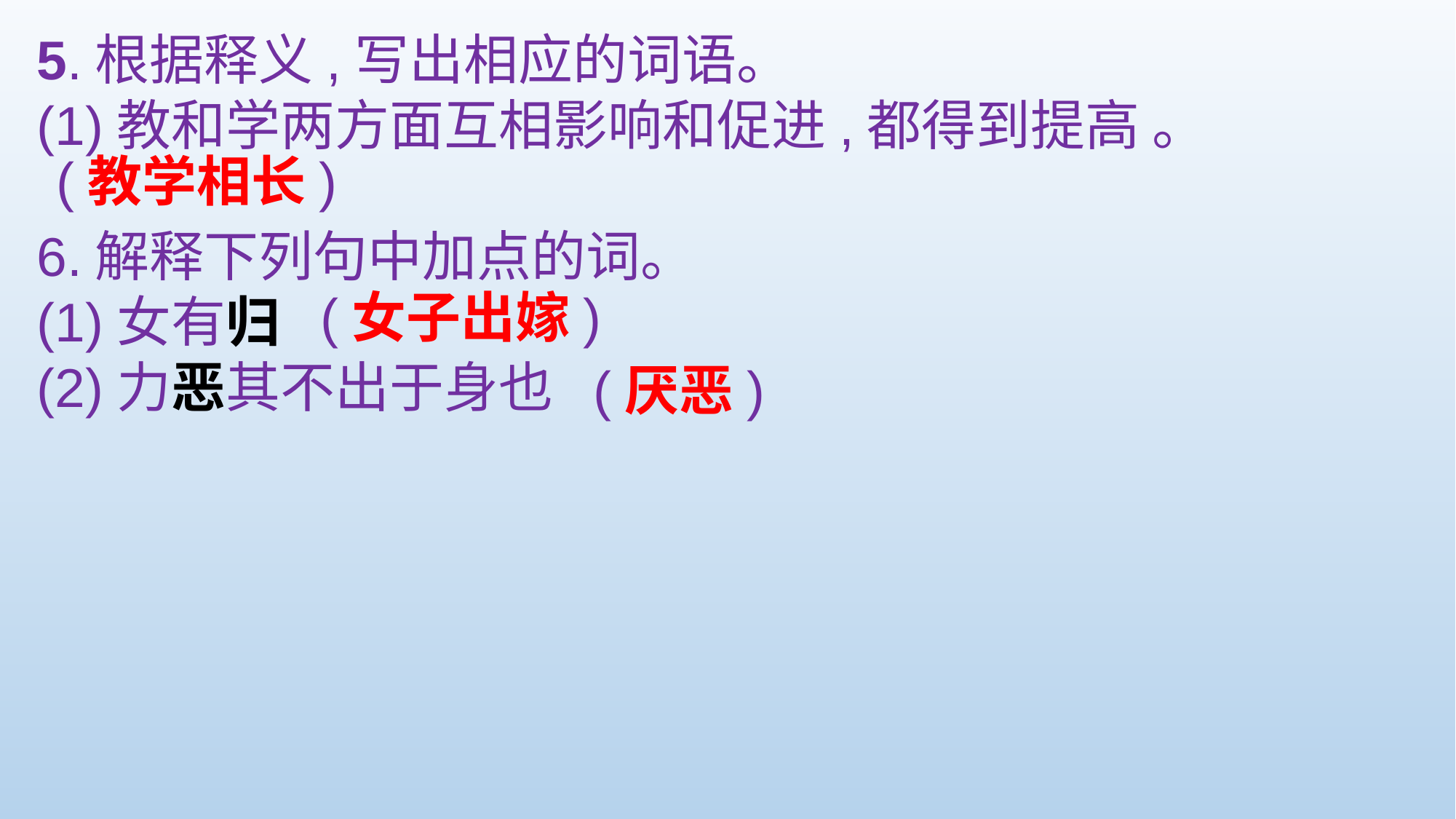

5.根据释义,写出相应的词语。
(1)教和学两方面互相影响和促进,都得到提高 。

6.解释下列句中加点的词。
(1)女有归
(2)力恶其不出于身也
(教学相长)
(女子出嫁)
(厌恶)